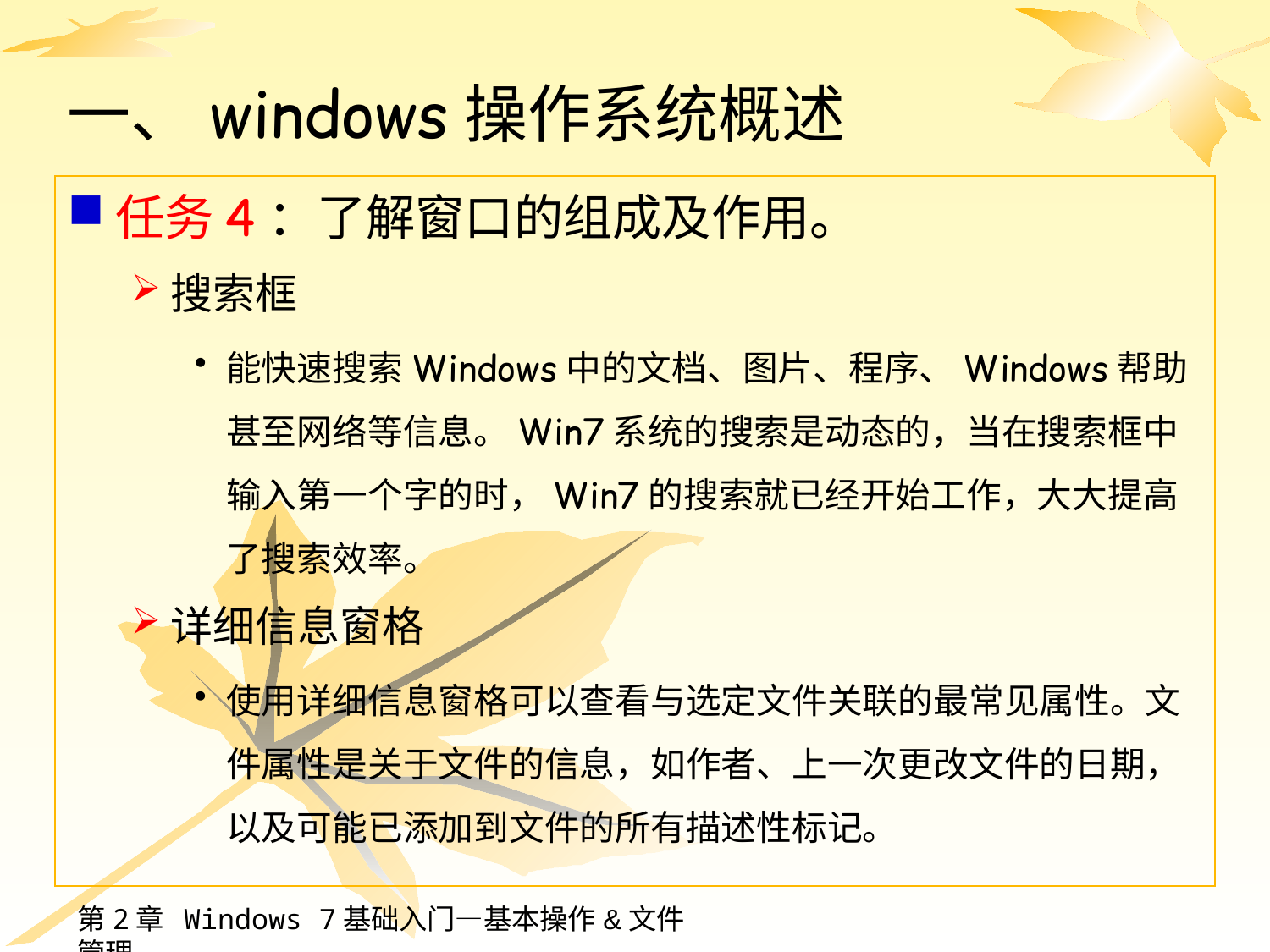

# 一、windows操作系统概述
任务4：了解窗口的组成及作用。
搜索框
能快速搜索Windows中的文档、图片、程序、Windows帮助甚至网络等信息。Win7系统的搜索是动态的，当在搜索框中输入第一个字的时，Win7的搜索就已经开始工作，大大提高了搜索效率。
详细信息窗格
使用详细信息窗格可以查看与选定文件关联的最常见属性。文件属性是关于文件的信息，如作者、上一次更改文件的日期，以及可能已添加到文件的所有描述性标记。